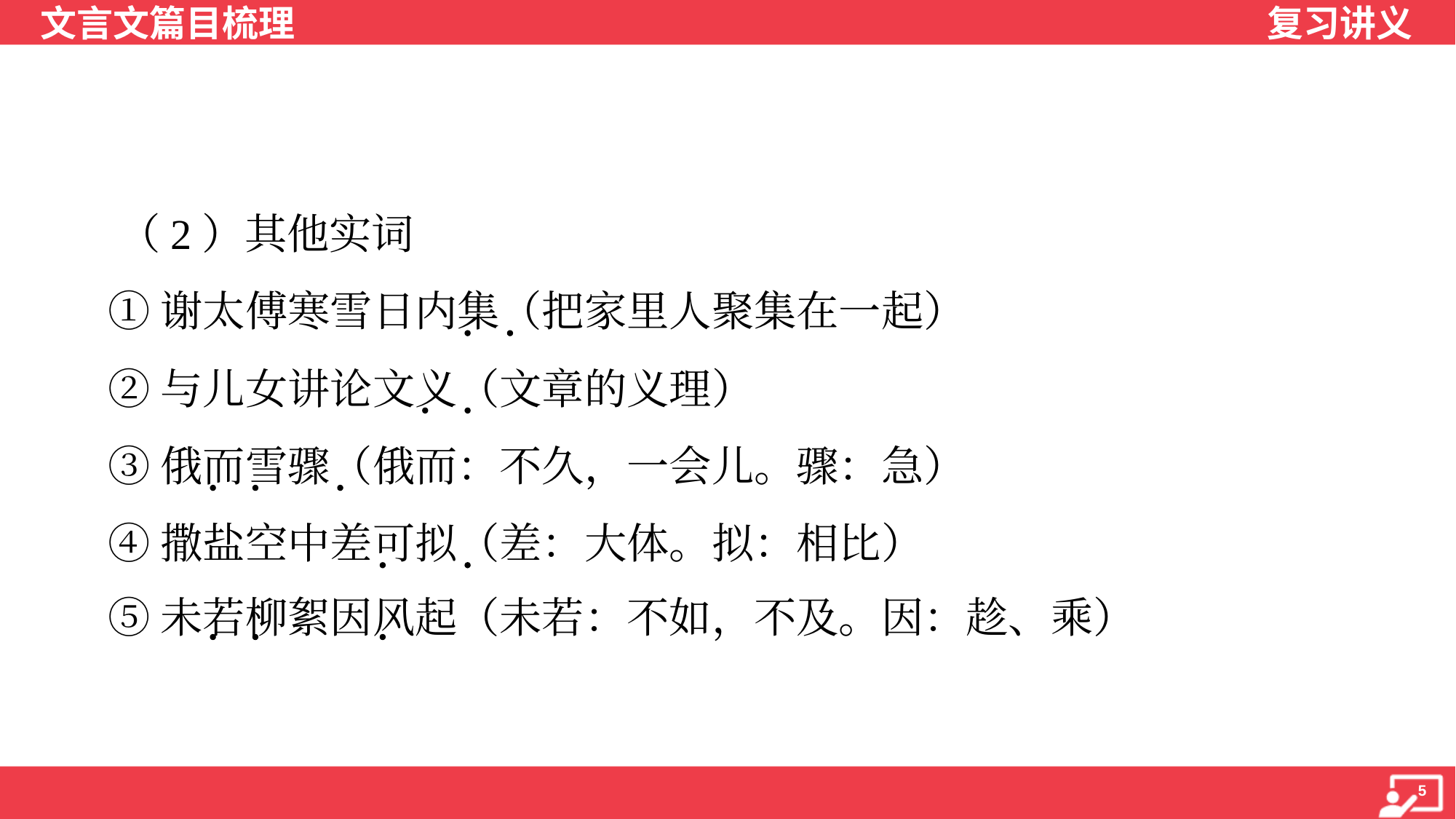

（2）其他实词
    ①谢太傅寒雪日内集（把家里人聚集在一起）
    ②与儿女讲论文义（文章的义理）
    ③俄而雪骤（俄而：不久，一会儿。骤：急）
    ④撒盐空中差可拟（差：大体。拟：相比）
    ⑤未若柳絮因风起（未若：不如，不及。因：趁、乘）